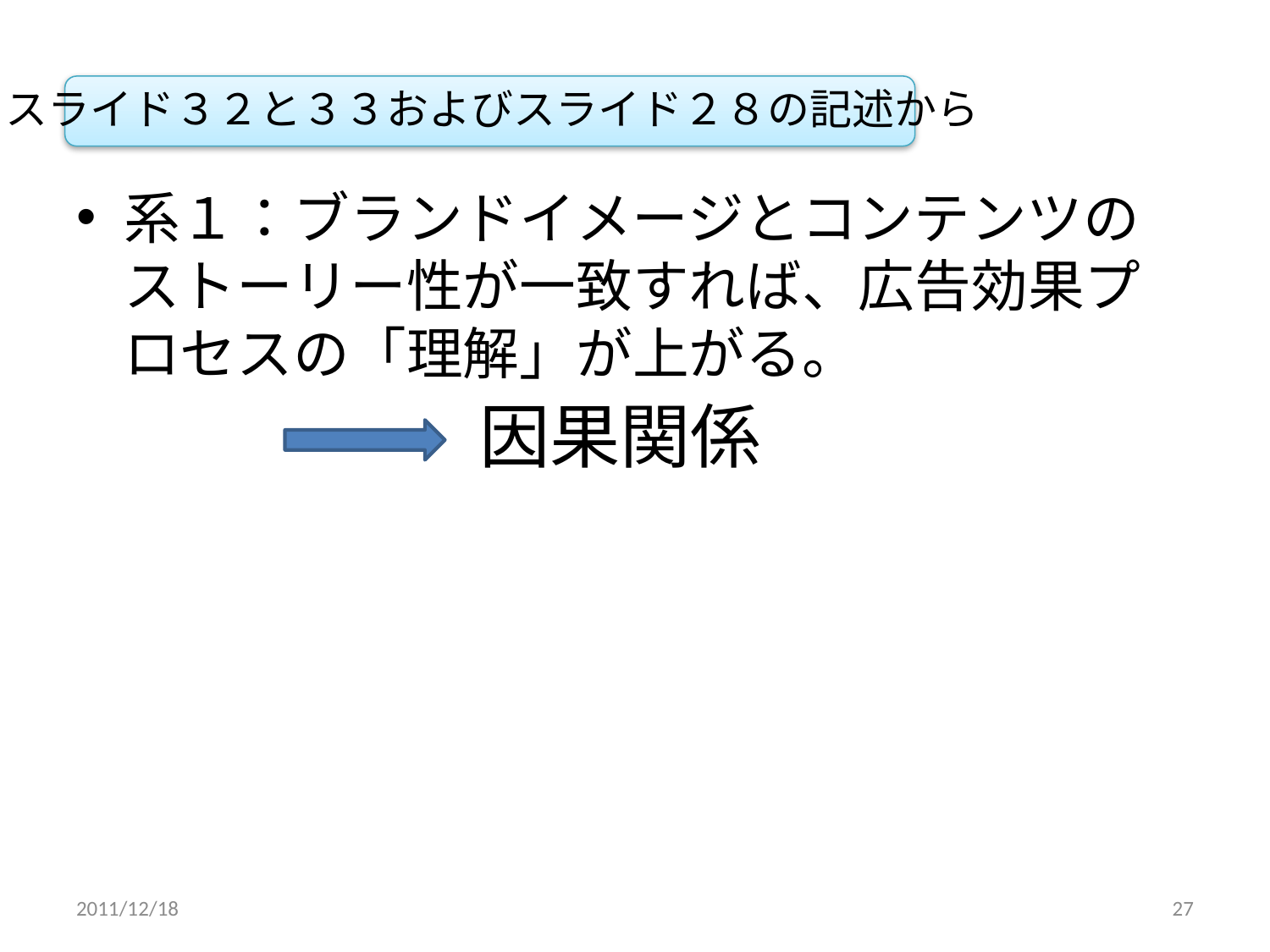

スライド３２と３３およびスライド２８の記述から
系１：ブランドイメージとコンテンツのストーリー性が一致すれば、広告効果プロセスの「理解」が上がる。

因果関係

2011/12/18
27